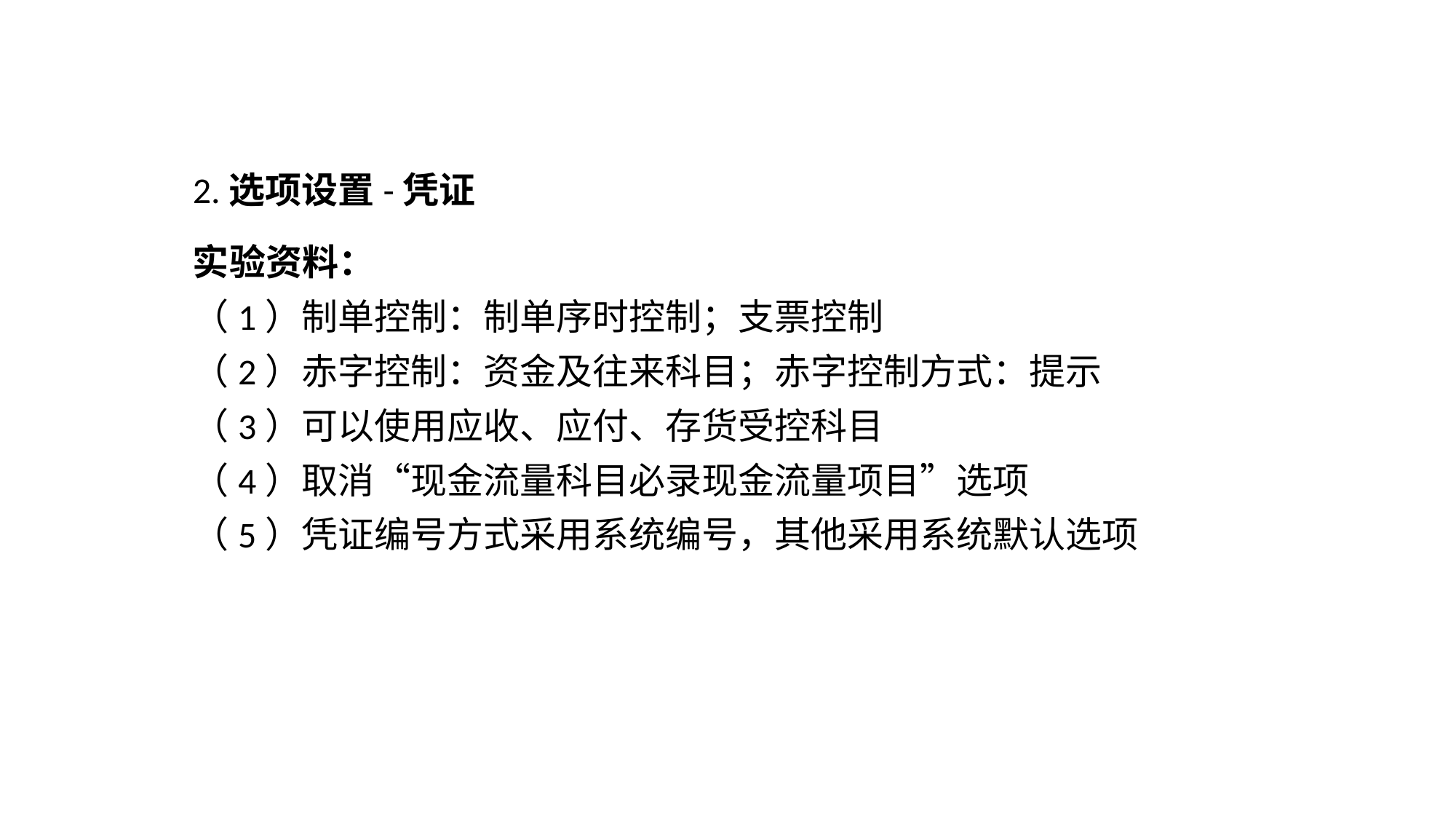

# 2.选项设置-凭证
实验资料：
（1）制单控制：制单序时控制；支票控制
（2）赤字控制：资金及往来科目；赤字控制方式：提示
（3）可以使用应收、应付、存货受控科目
（4）取消“现金流量科目必录现金流量项目”选项
（5）凭证编号方式采用系统编号，其他采用系统默认选项